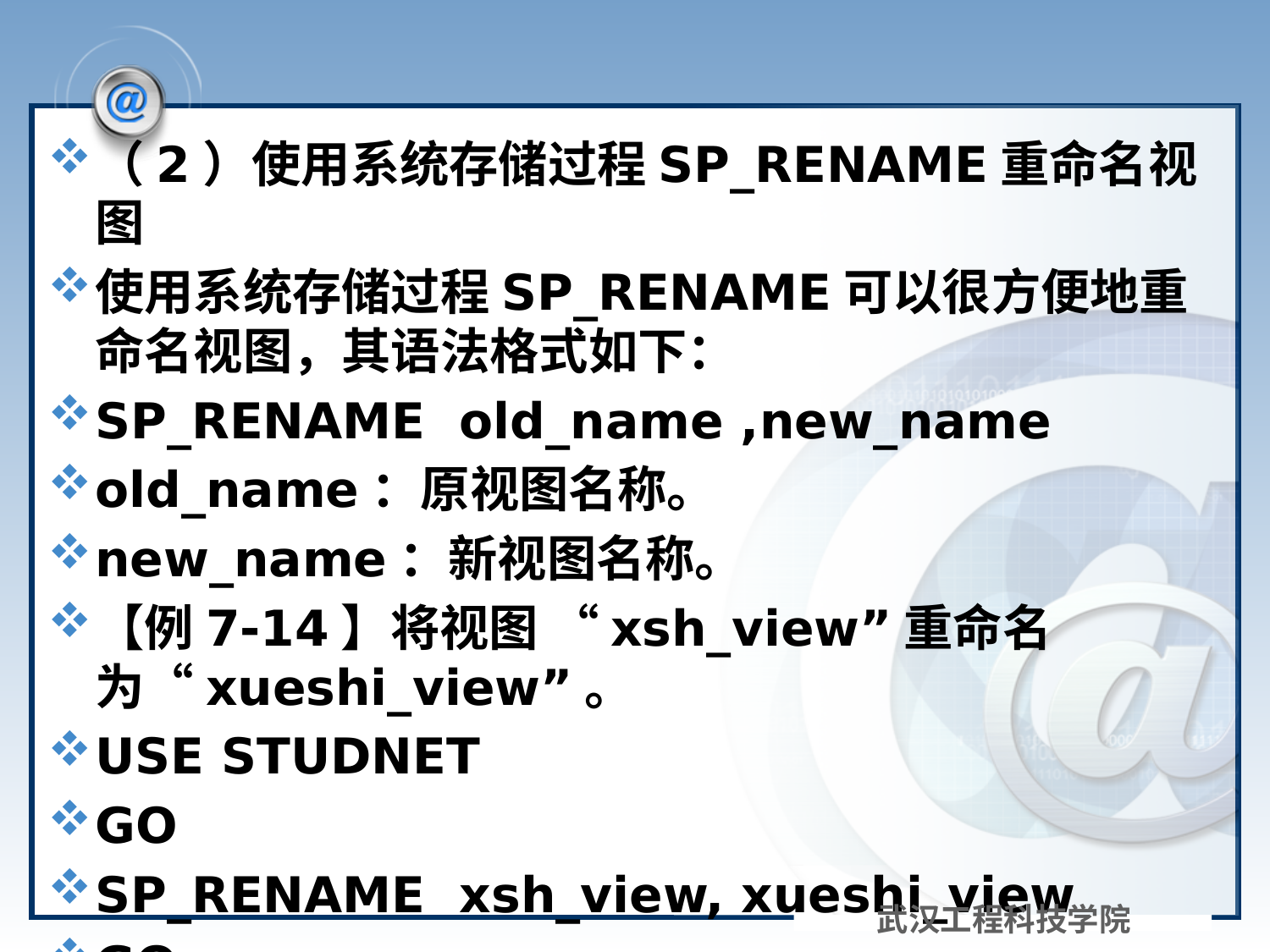

#
（2）使用系统存储过程SP_RENAME重命名视图
使用系统存储过程SP_RENAME可以很方便地重命名视图，其语法格式如下：
SP_RENAME  old_name ,new_name
old_name：原视图名称。
new_name：新视图名称。
【例7-14】将视图 “xsh_view”重命名为“xueshi_view”。
USE STUDNET
GO
SP_RENAME  xsh_view, xueshi_view
GO

武汉工程科技学院